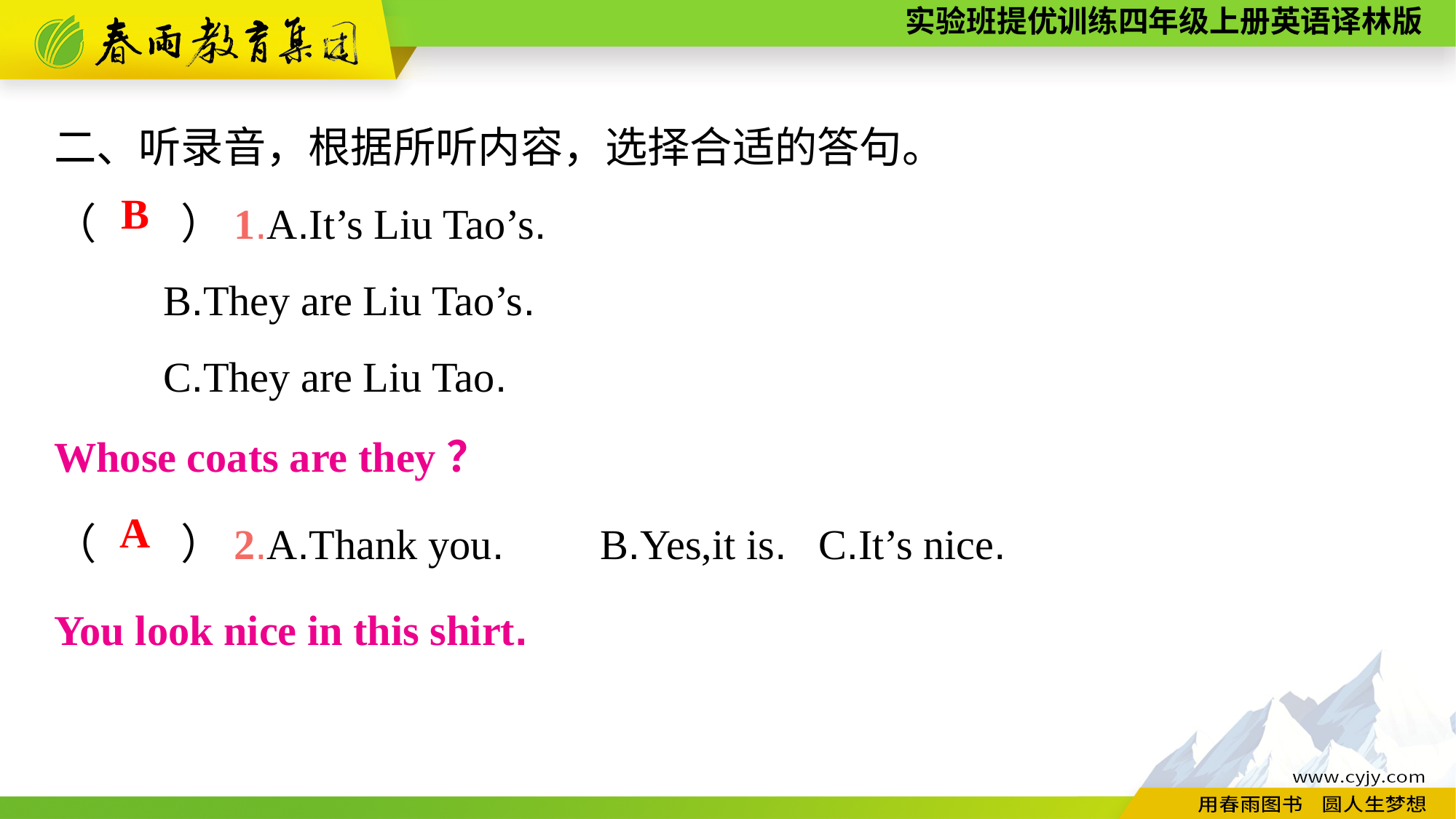

二、听录音，根据所听内容，选择合适的答句。
（　　）1.A.It’s Liu Tao’s.
	B.They are Liu Tao’s.
	C.They are Liu Tao.
B
Whose coats are they？
（　　）2.A.Thank you.	B.Yes,it is.	C.It’s nice.
A
You look nice in this shirt.